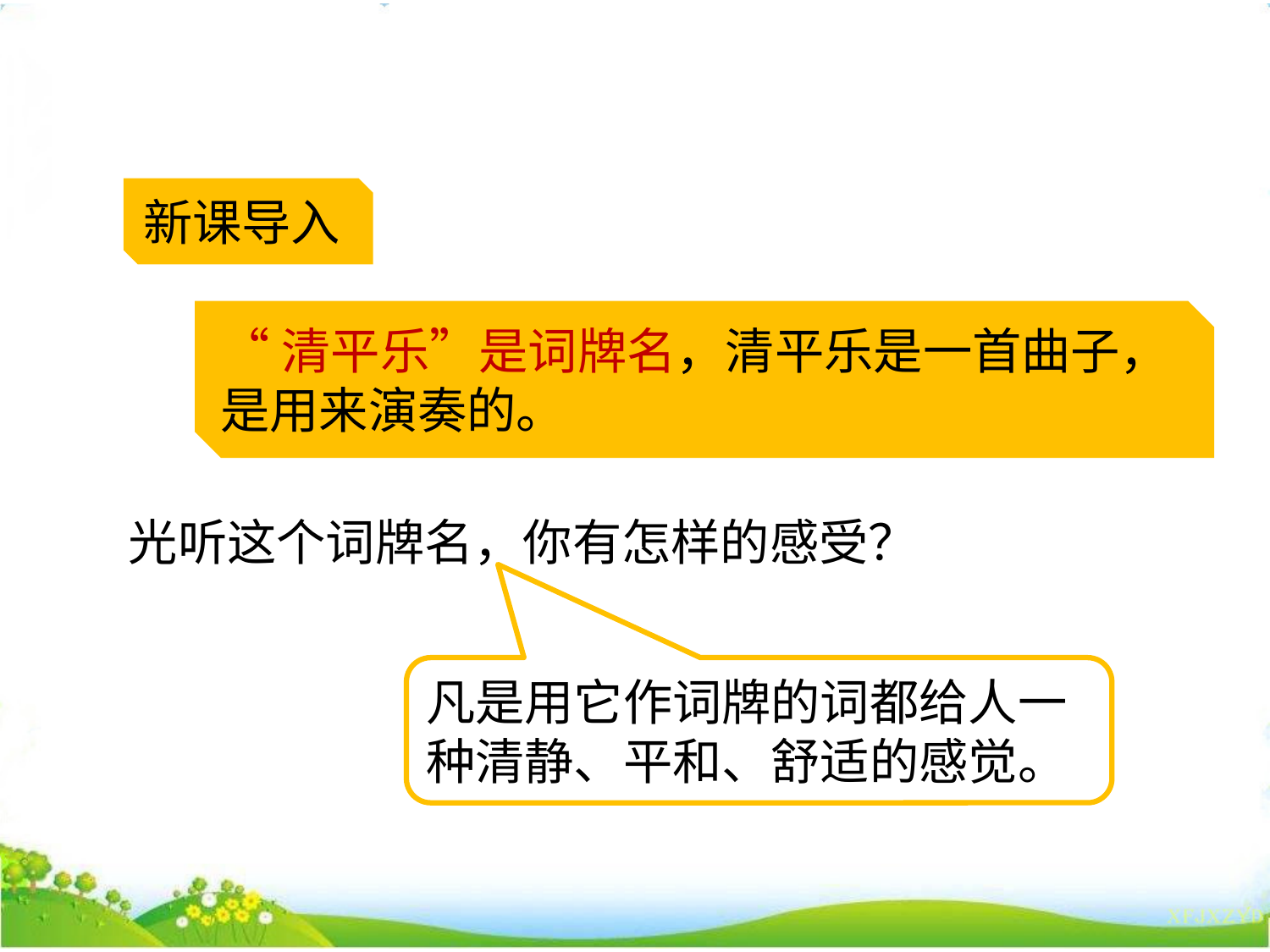

新课导入
“清平乐”是词牌名，清平乐是一首曲子，是用来演奏的。
光听这个词牌名，你有怎样的感受？
凡是用它作词牌的词都给人一种清静、平和、舒适的感觉。